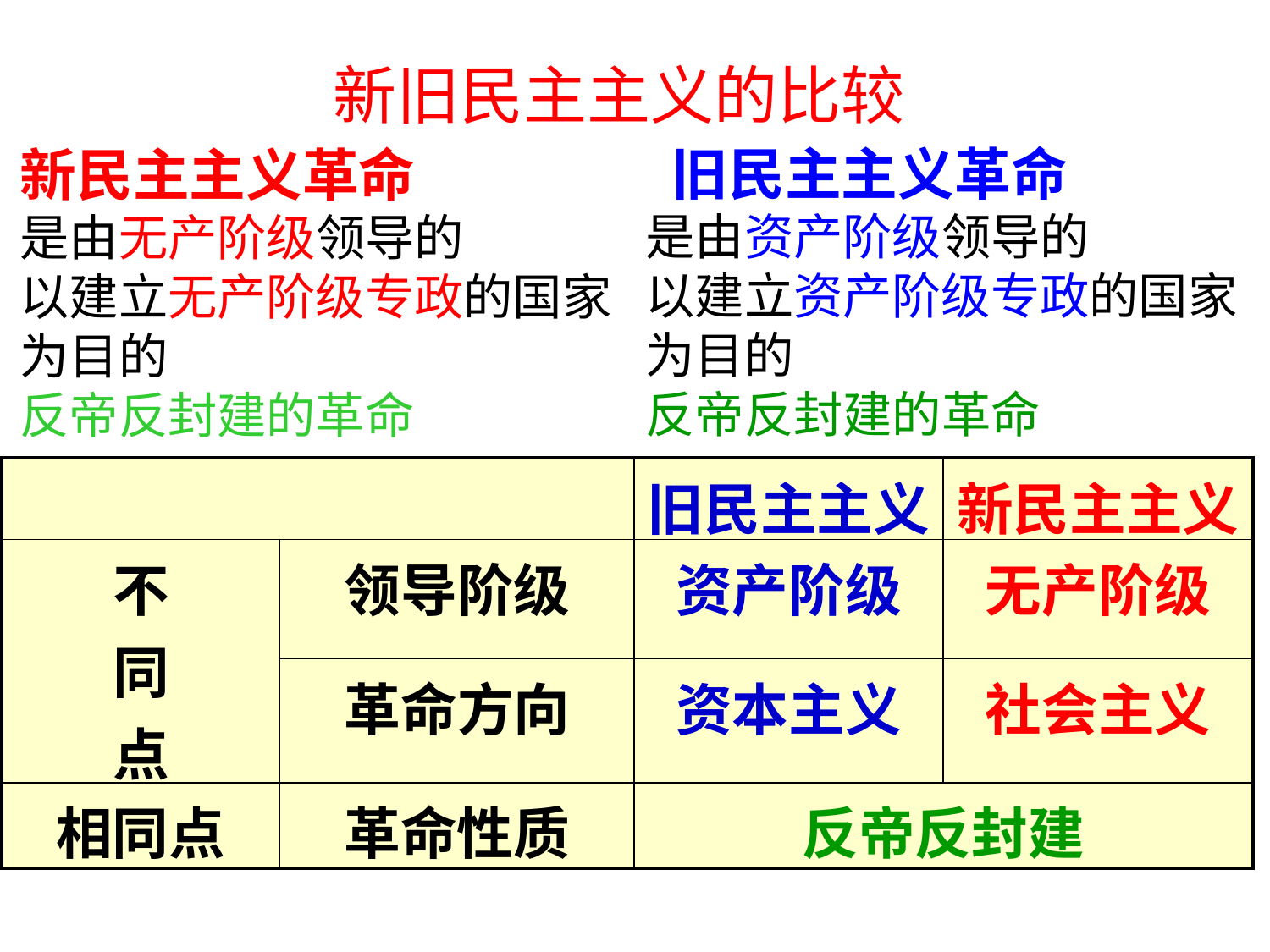

新旧民主主义的比较
 旧民主主义革命
是由资产阶级领导的
以建立资产阶级专政的国家为目的
反帝反封建的革命
新民主主义革命
是由无产阶级领导的
以建立无产阶级专政的国家为目的
反帝反封建的革命
|  |  | 旧民主主义 | 新民主主义 |
| --- | --- | --- | --- |
| 不 同 点 | 领导阶级 | 资产阶级 | 无产阶级 |
|  | 革命方向 | 资本主义 | 社会主义 |
| 相同点 | 革命性质 | 反帝反封建 |  |